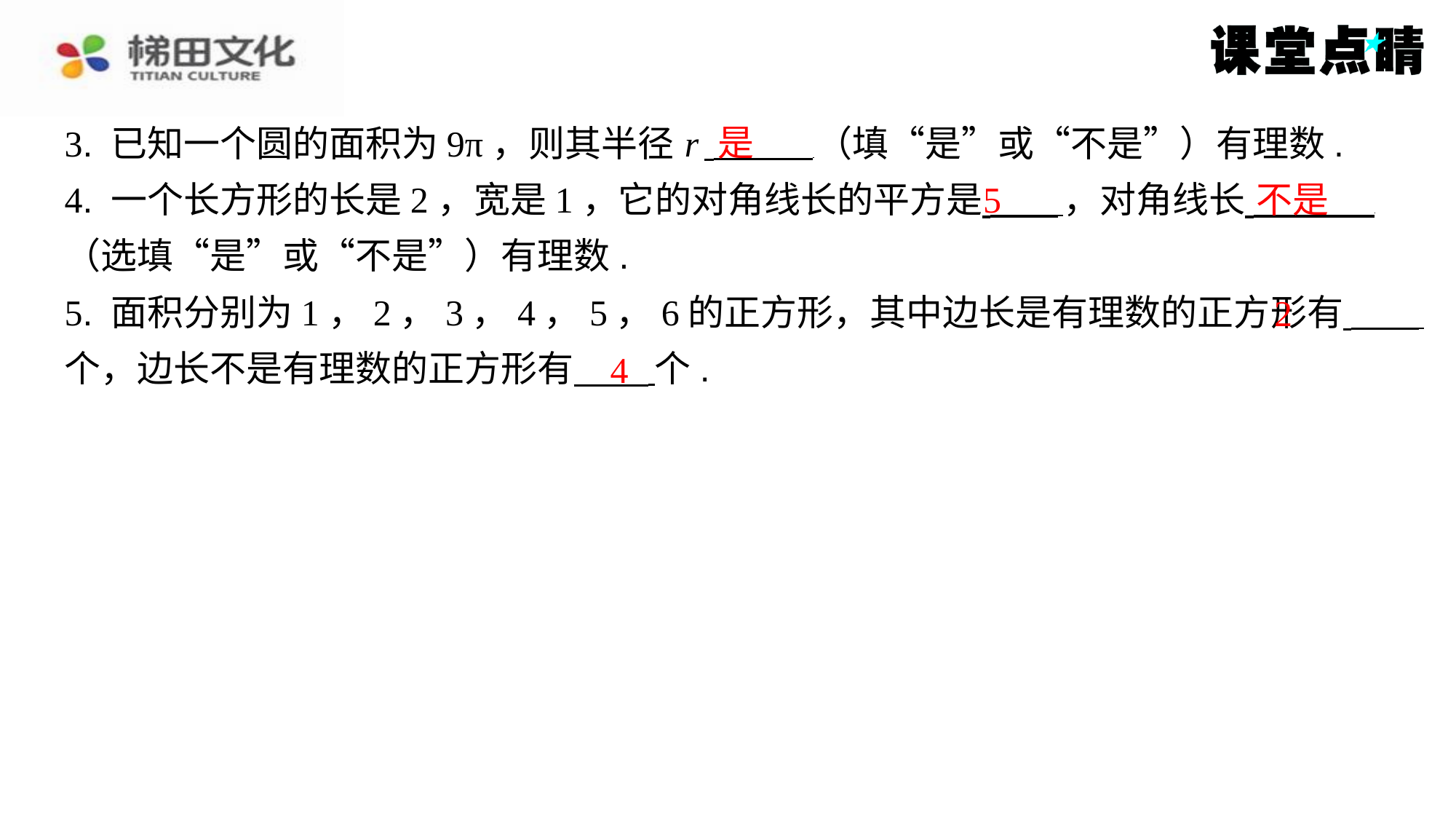

是
3. 已知一个圆的面积为9π，则其半径 r                （填“是”或“不是”）有理数.
4. 一个长方形的长是2，宽是1，它的对角线长的平方是            ，对角线长                    ⁠
（选填“是”或“不是”）有理数.
5. 面积分别为1，2，3，4，5，6的正方形，其中边长是有理数的正方形有            ⁠
个，边长不是有理数的正方形有            个.
5
不是
2
4